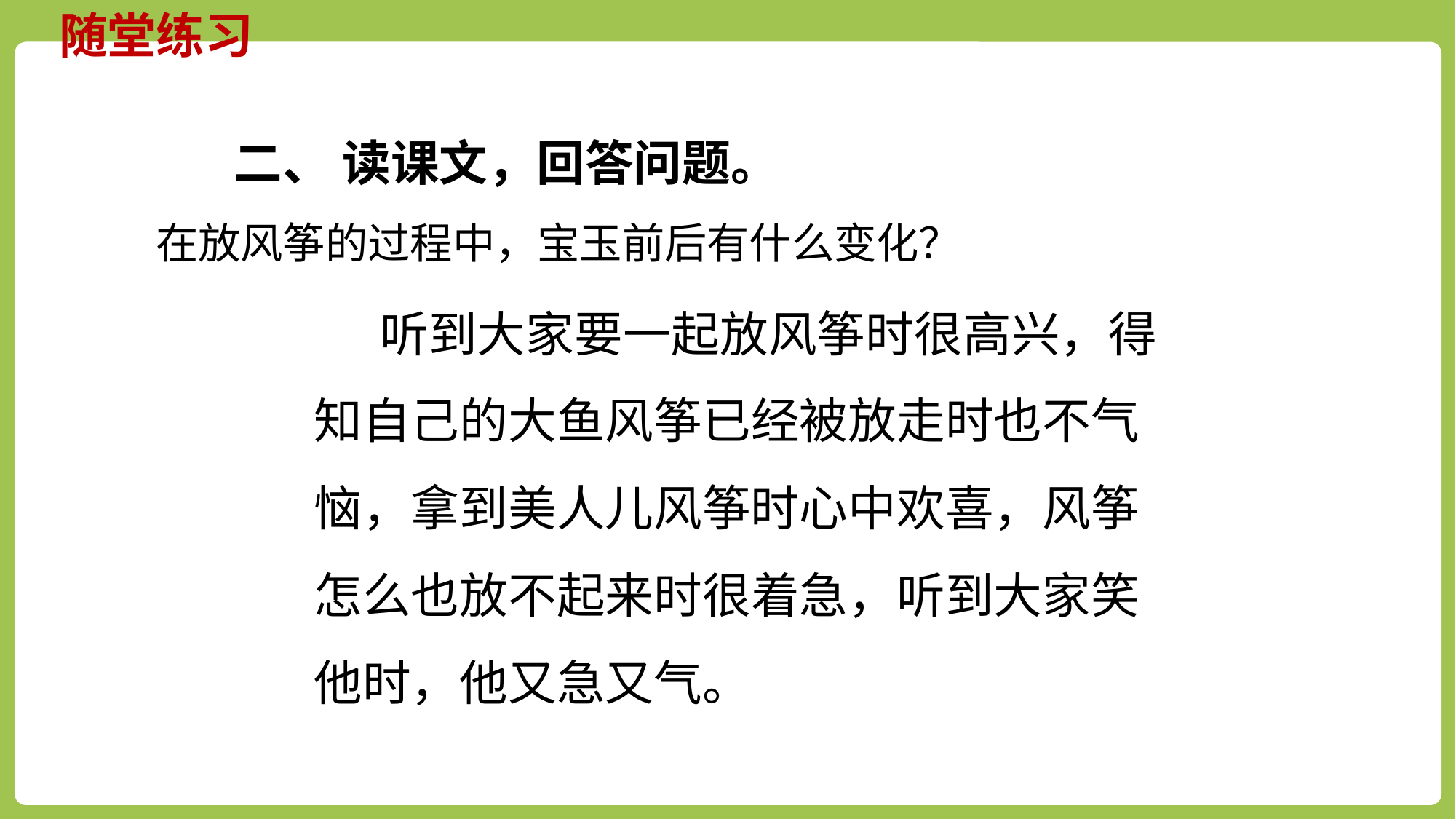

随堂练习
      二、 读课文，回答问题。
在放风筝的过程中，宝玉前后有什么变化？

     听到大家要一起放风筝时很高兴，得知自己的大鱼风筝已经被放走时也不气恼，拿到美人儿风筝时心中欢喜，风筝怎么也放不起来时很着急，听到大家笑他时，他又急又气。